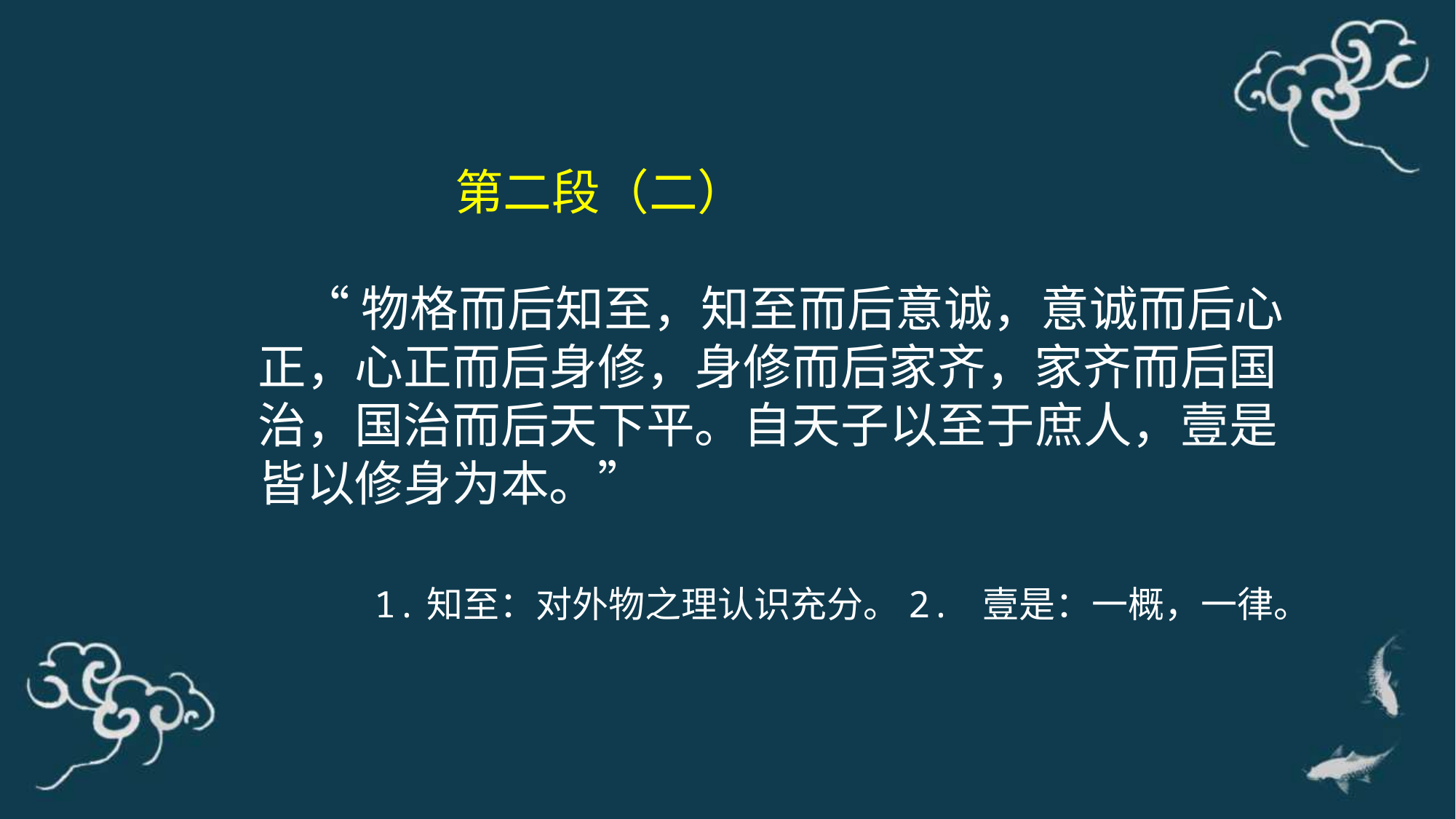

第二段（二）

    “物格而后知至，知至而后意诚，意诚而后心正，心正而后身修，身修而后家齐，家齐而后国治，国治而后天下平。自天子以至于庶人，壹是皆以修身为本。”

    1.知至：对外物之理认识充分。2. 壹是：一概，一律。